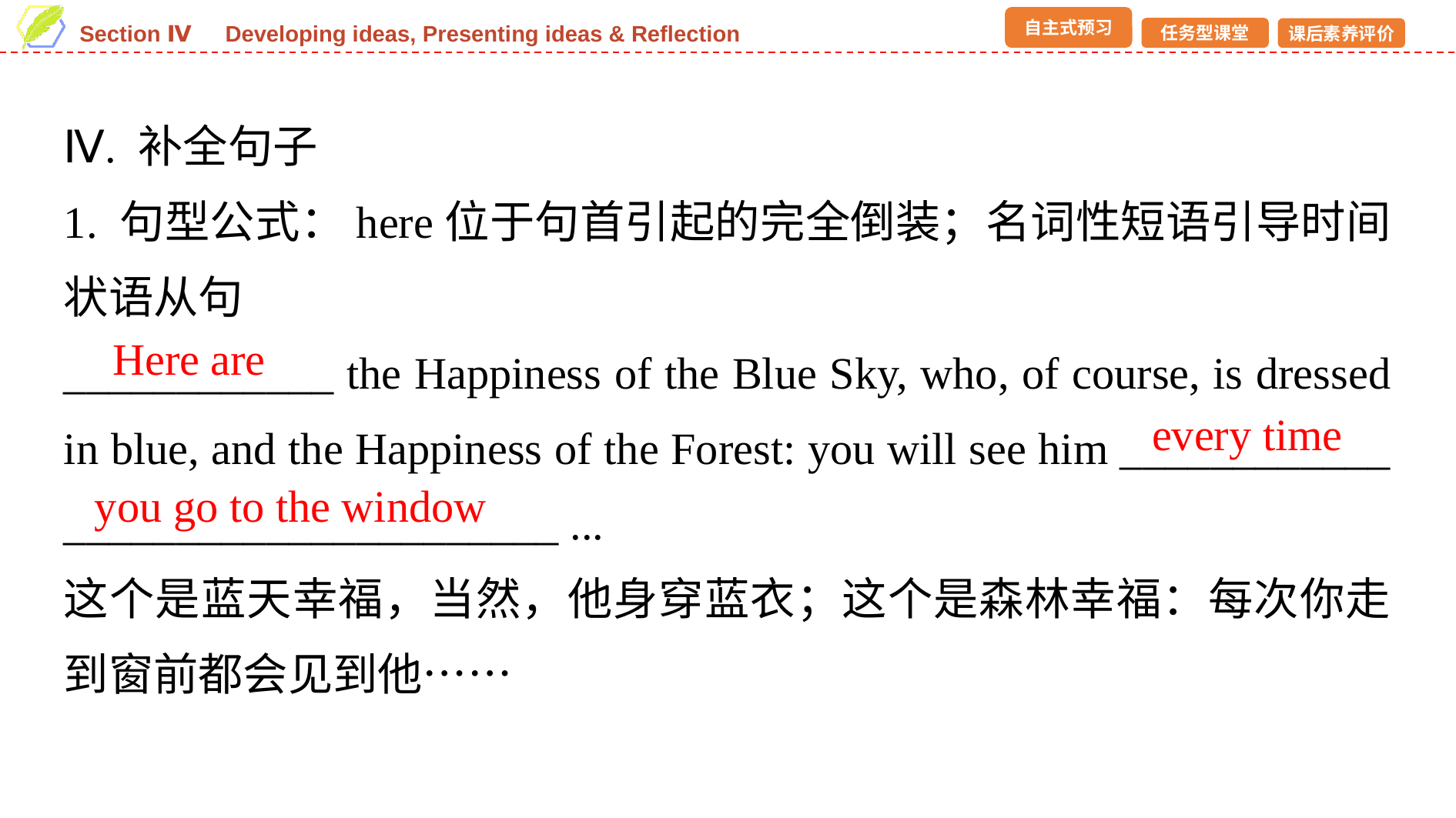

Ⅳ. 补全句子
1. 句型公式：here位于句首引起的完全倒装；名词性短语引导时间状语从句
____________ the Happiness of the Blue Sky, who, of course, is dressed in blue, and the Happiness of the Forest: you will see him ____________ ______________________ ...
这个是蓝天幸福，当然，他身穿蓝衣；这个是森林幸福：每次你走到窗前都会见到他……
Here are
every time
you go to the window